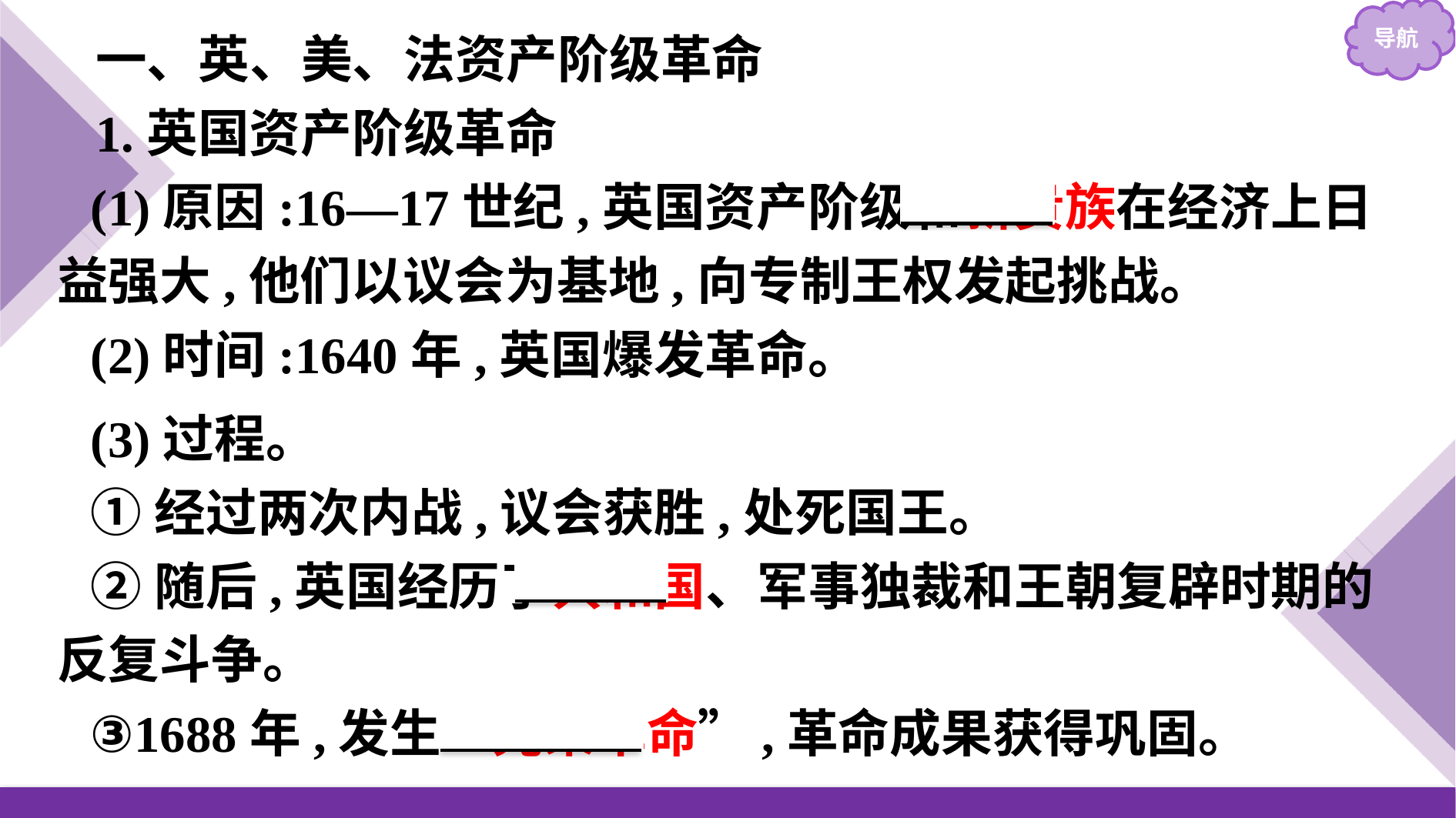

一、英、美、法资产阶级革命
1.英国资产阶级革命
(1)原因:16—17世纪,英国资产阶级和新贵族在经济上日益强大,他们以议会为基地,向专制王权发起挑战。
(2)时间:1640年,英国爆发革命。

(3)过程。
①经过两次内战,议会获胜,处死国王。
②随后,英国经历了共和国、军事独裁和王朝复辟时期的反复斗争。
③1688年,发生“光荣革命”,革命成果获得巩固。